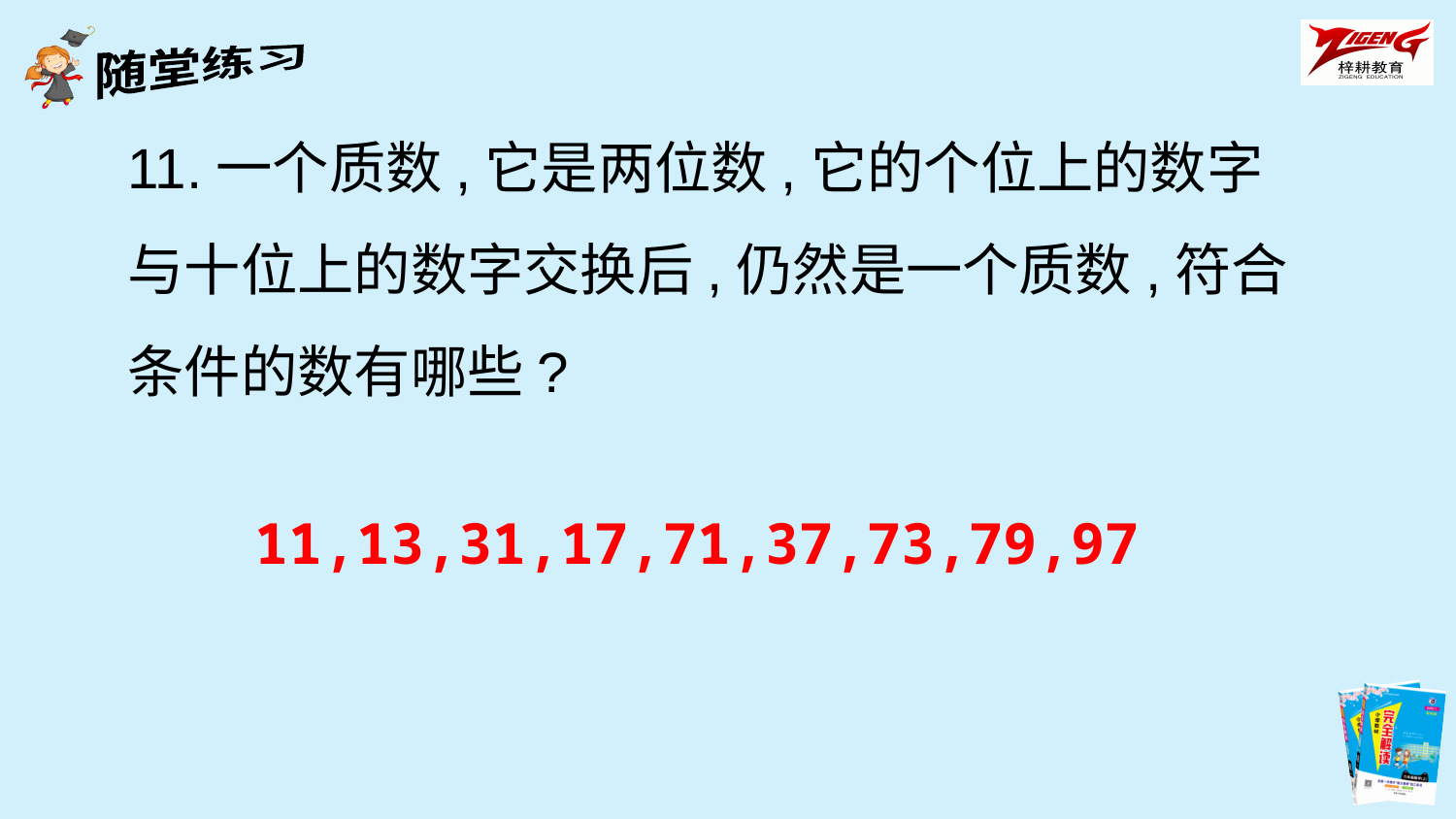

11.一个质数,它是两位数,它的个位上的数字与十位上的数字交换后,仍然是一个质数,符合条件的数有哪些?
11,13,31,17,71,37,73,79,97